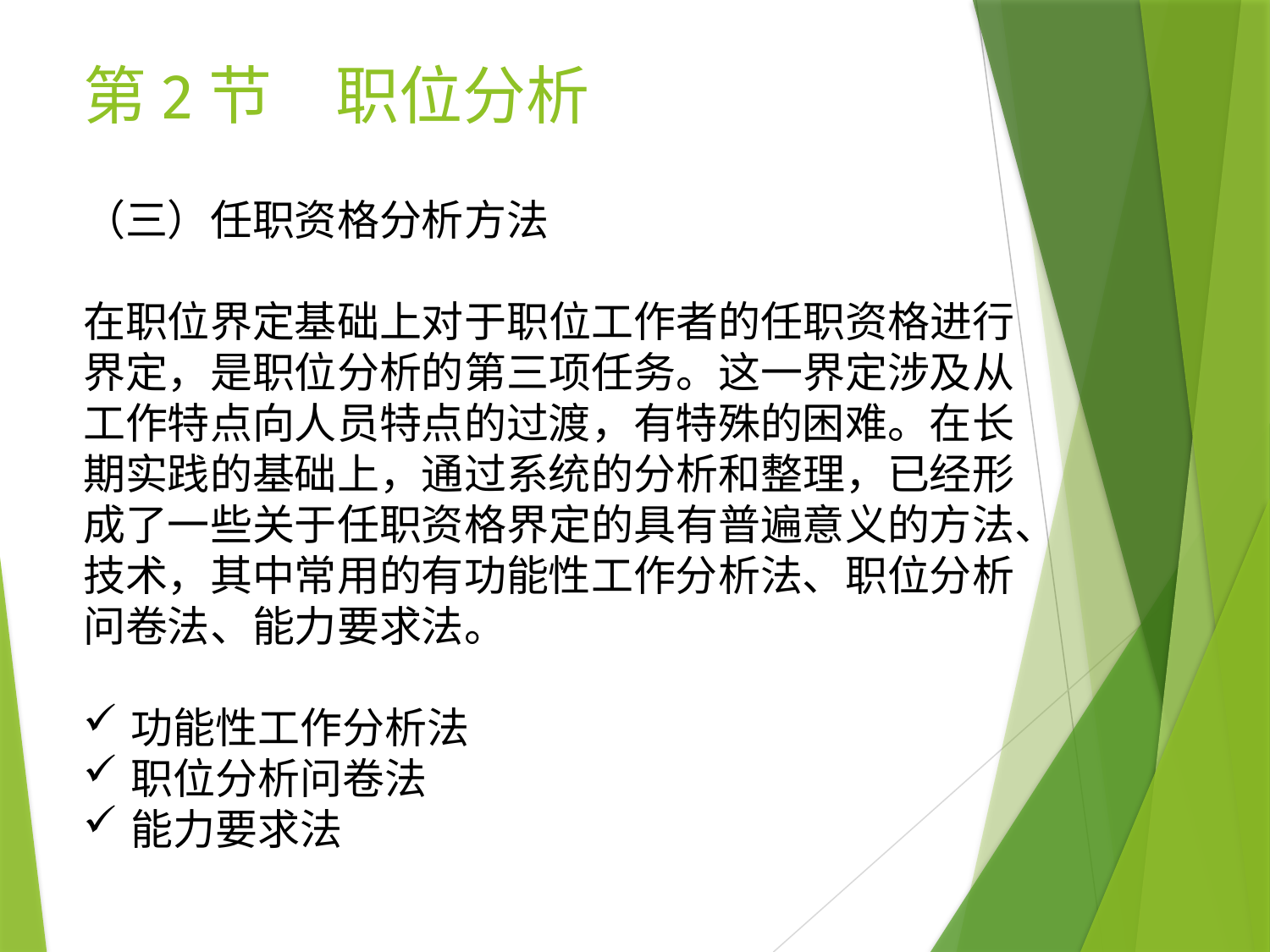

# 第2节　职位分析
（三）任职资格分析方法

在职位界定基础上对于职位工作者的任职资格进行界定，是职位分析的第三项任务。这一界定涉及从工作特点向人员特点的过渡，有特殊的困难。在长期实践的基础上，通过系统的分析和整理，已经形成了一些关于任职资格界定的具有普遍意义的方法、技术，其中常用的有功能性工作分析法、职位分析问卷法、能力要求法。

功能性工作分析法
职位分析问卷法
能力要求法